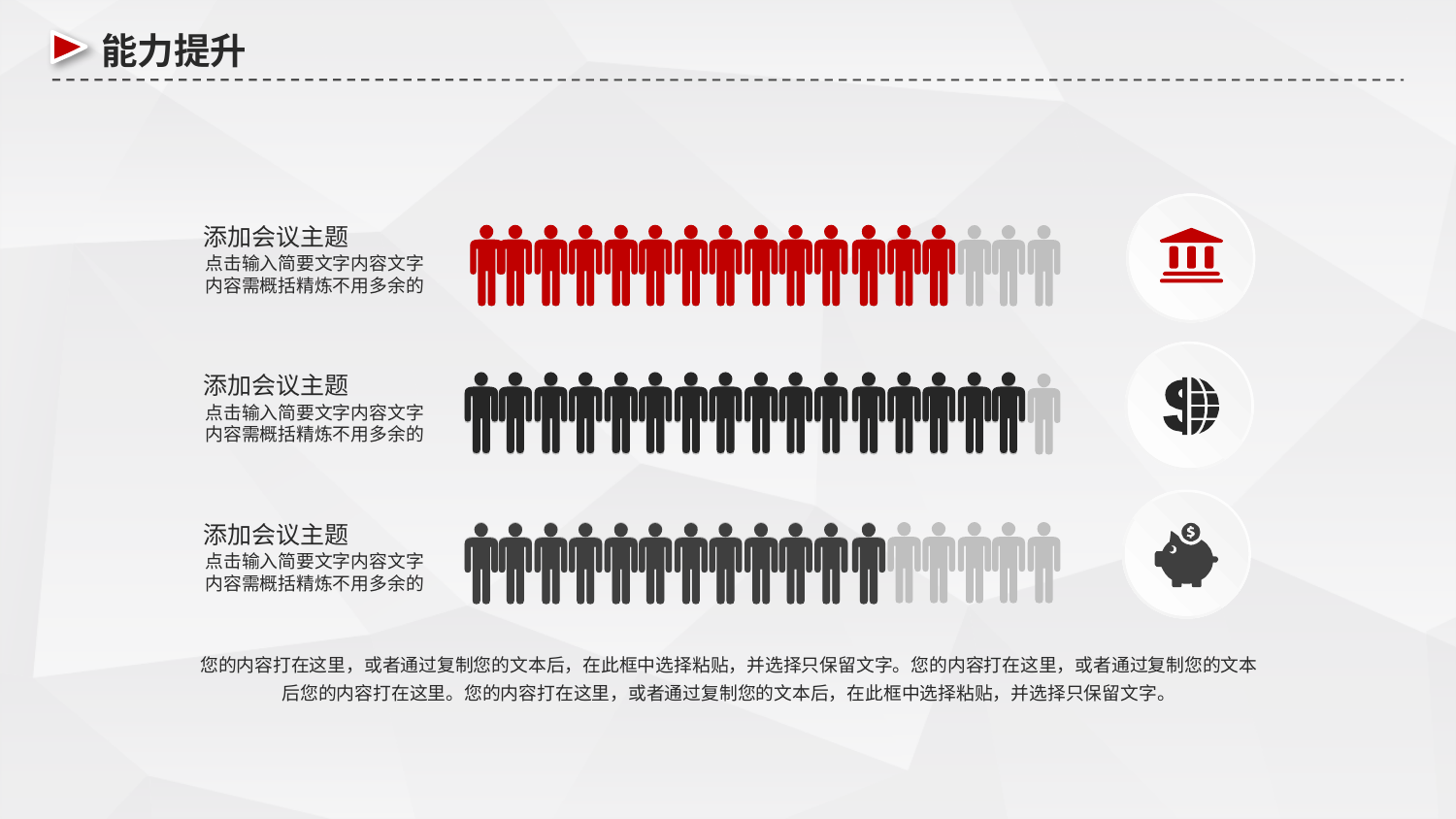

能力提升

添加会议主题
点击输入简要文字内容文字
内容需概括精炼不用多余的

添加会议主题
点击输入简要文字内容文字
内容需概括精炼不用多余的

添加会议主题
点击输入简要文字内容文字
内容需概括精炼不用多余的

您的内容打在这里，或者通过复制您的文本后，在此框中选择粘贴，并选择只保留文字。您的内容打在这里，或者通过复制您的文本后您的内容打在这里。您的内容打在这里，或者通过复制您的文本后，在此框中选择粘贴，并选择只保留文字。